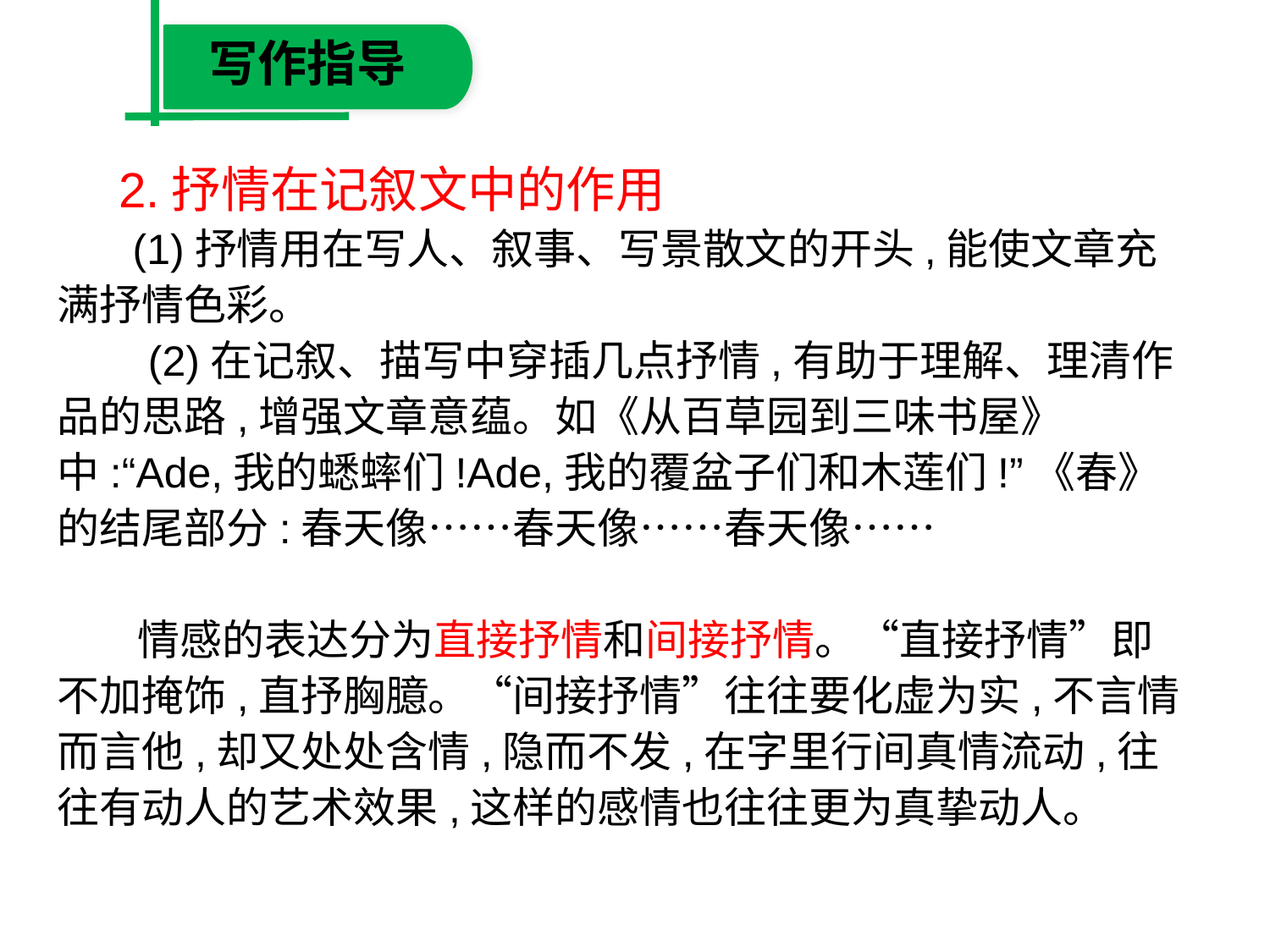

写作指导
　2.抒情在记叙文中的作用
　    (1)抒情用在写人、叙事、写景散文的开头,能使文章充满抒情色彩。
　    (2)在记叙、描写中穿插几点抒情,有助于理解、理清作品的思路,增强文章意蕴。如《从百草园到三味书屋》中:“Ade,我的蟋蟀们!Ade,我的覆盆子们和木莲们!”《春》的结尾部分:春天像……春天像……春天像……

　    情感的表达分为直接抒情和间接抒情。“直接抒情”即不加掩饰,直抒胸臆。“间接抒情”往往要化虚为实,不言情而言他,却又处处含情,隐而不发,在字里行间真情流动,往往有动人的艺术效果,这样的感情也往往更为真挚动人。